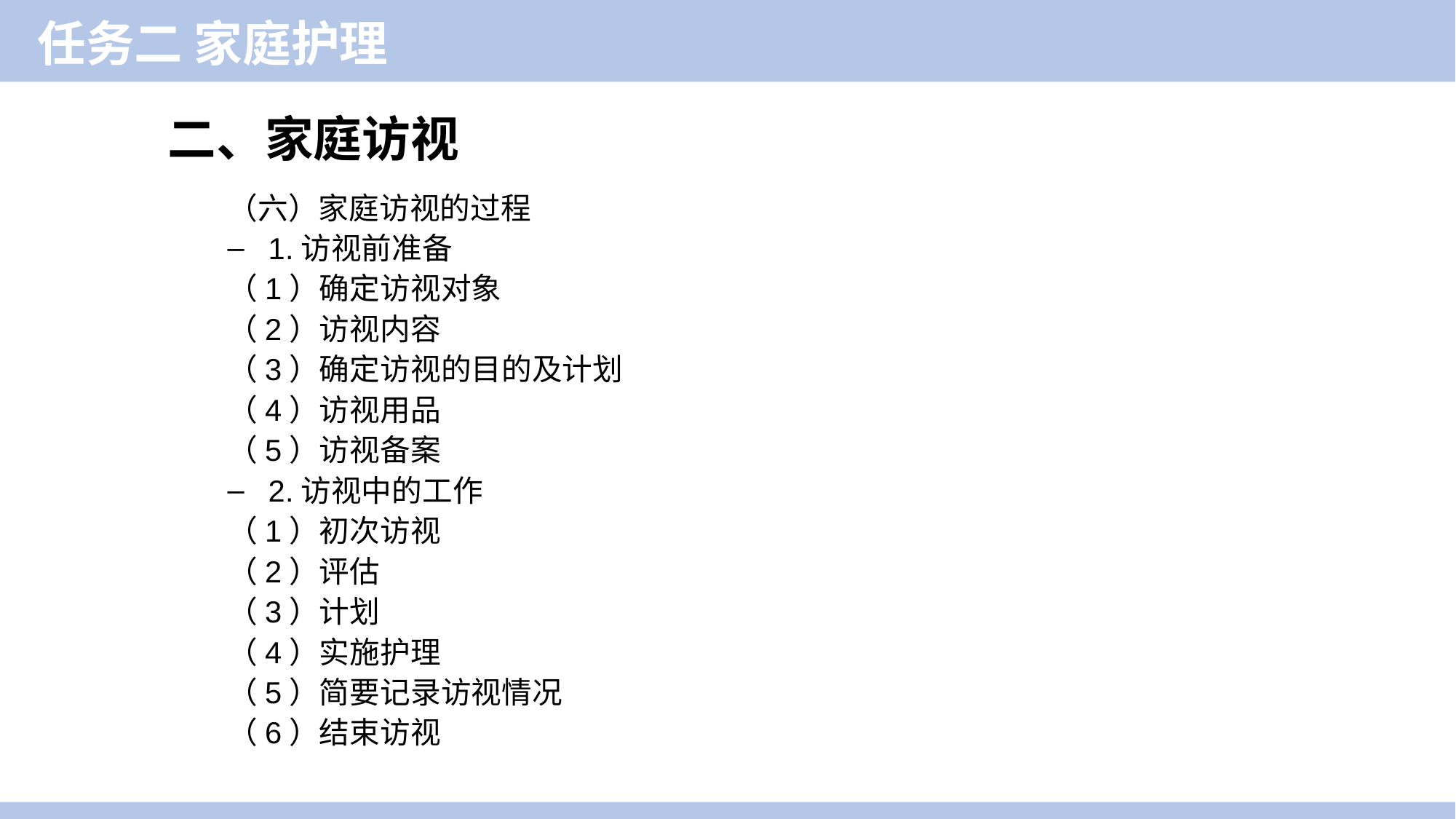

任务二 家庭护理
二、家庭访视
（六）家庭访视的过程
1.访视前准备
（1）确定访视对象
（2）访视内容
（3）确定访视的目的及计划
（4）访视用品
（5）访视备案
2.访视中的工作
（1）初次访视
（2）评估
（3）计划
（4）实施护理
（5）简要记录访视情况
（6）结束访视